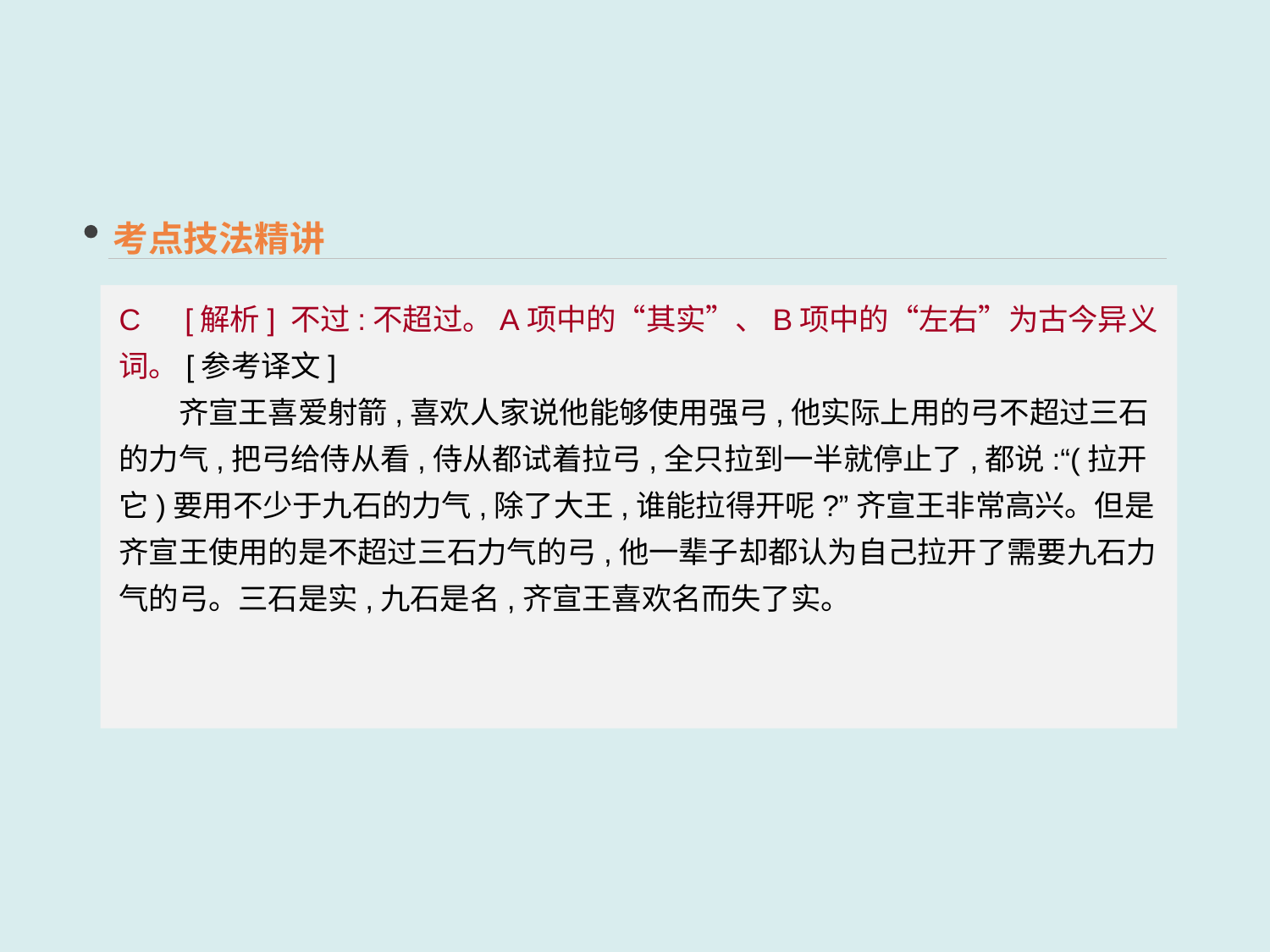

考点技法精讲

C　[解析] 不过:不超过。A项中的“其实”、B项中的“左右”为古今异义词。[参考译文]
　　齐宣王喜爱射箭,喜欢人家说他能够使用强弓,他实际上用的弓不超过三石的力气,把弓给侍从看,侍从都试着拉弓,全只拉到一半就停止了,都说:“(拉开它)要用不少于九石的力气,除了大王,谁能拉得开呢?”齐宣王非常高兴。但是齐宣王使用的是不超过三石力气的弓,他一辈子却都认为自己拉开了需要九石力气的弓。三石是实,九石是名,齐宣王喜欢名而失了实。